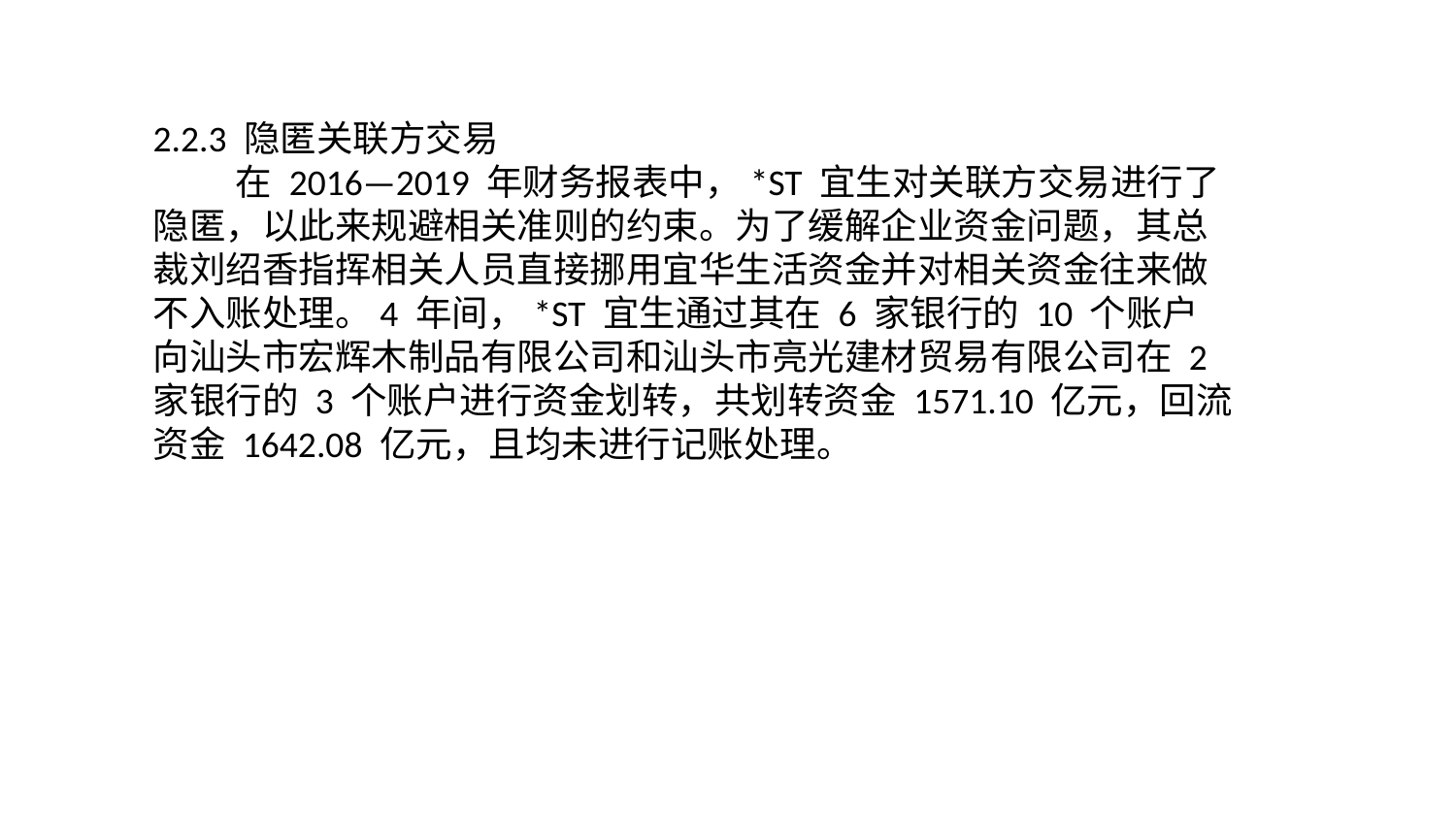

2.2.3 隐匿关联方交易
         在 2016—2019 年财务报表中，*ST 宜生对关联方交易进行了隐匿，以此来规避相关准则的约束。为了缓解企业资金问题，其总裁刘绍香指挥相关人员直接挪用宜华生活资金并对相关资金往来做不入账处理。4 年间，*ST 宜生通过其在 6 家银行的 10 个账户向汕头市宏辉木制品有限公司和汕头市亮光建材贸易有限公司在 2 家银行的 3 个账户进行资金划转，共划转资金 1571.10 亿元，回流资金 1642.08 亿元，且均未进行记账处理。